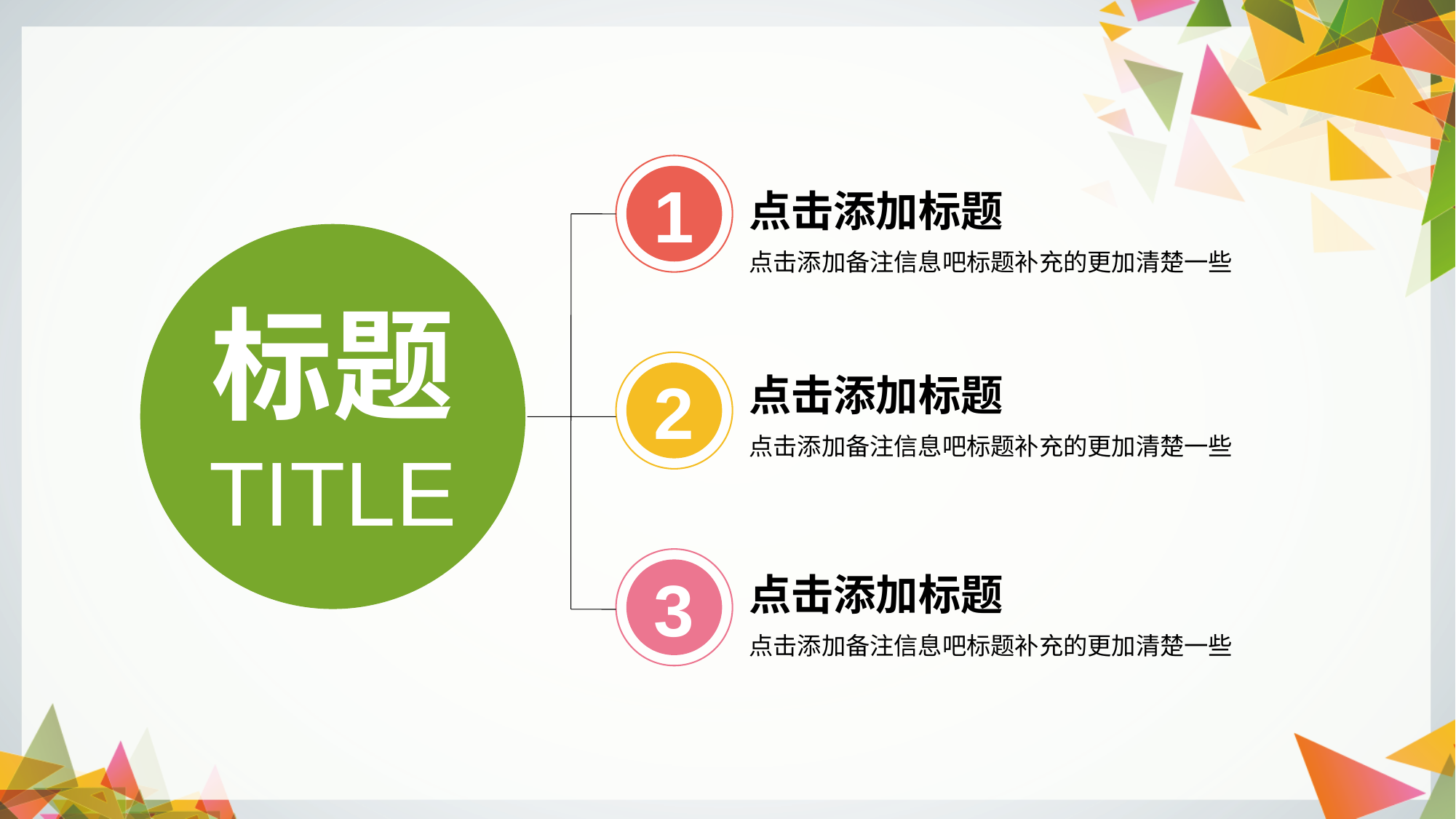

1

点击添加标题

点击添加备注信息吧标题补充的更加清楚一些
标题
TITLE

2

点击添加标题

点击添加备注信息吧标题补充的更加清楚一些

3

点击添加标题

点击添加备注信息吧标题补充的更加清楚一些